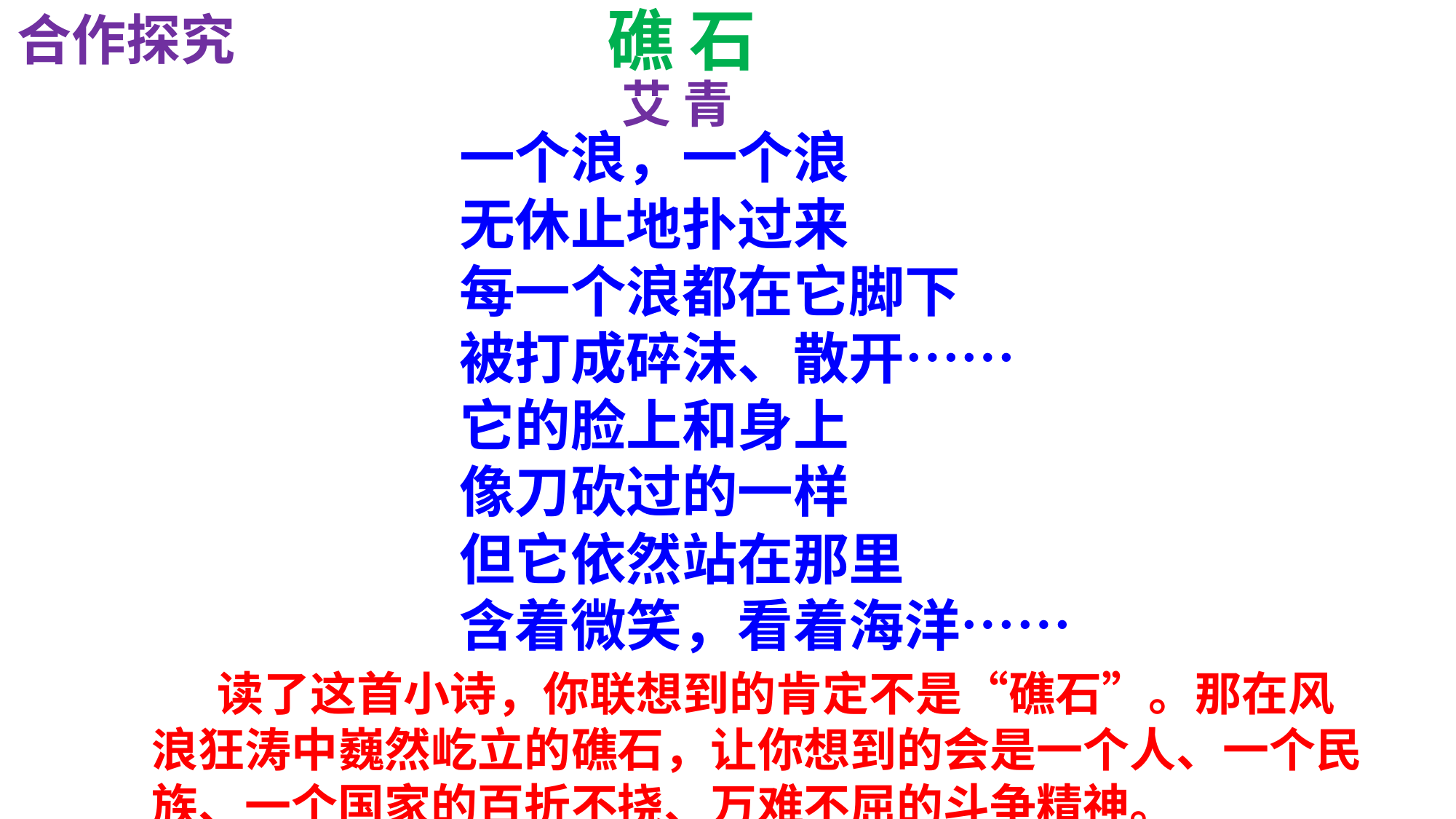

合作探究
       礁 石
          艾 青
# 一个浪，一个浪 无休止地扑过来 每一个浪都在它脚下 被打成碎沫、散开…… 它的脸上和身上 像刀砍过的一样 但它依然站在那里 含着微笑，看着海洋……
       读了这首小诗，你联想到的肯定不是“礁石”。那在风浪狂涛中巍然屹立的礁石，让你想到的会是一个人、一个民族、一个国家的百折不挠、万难不屈的斗争精神。